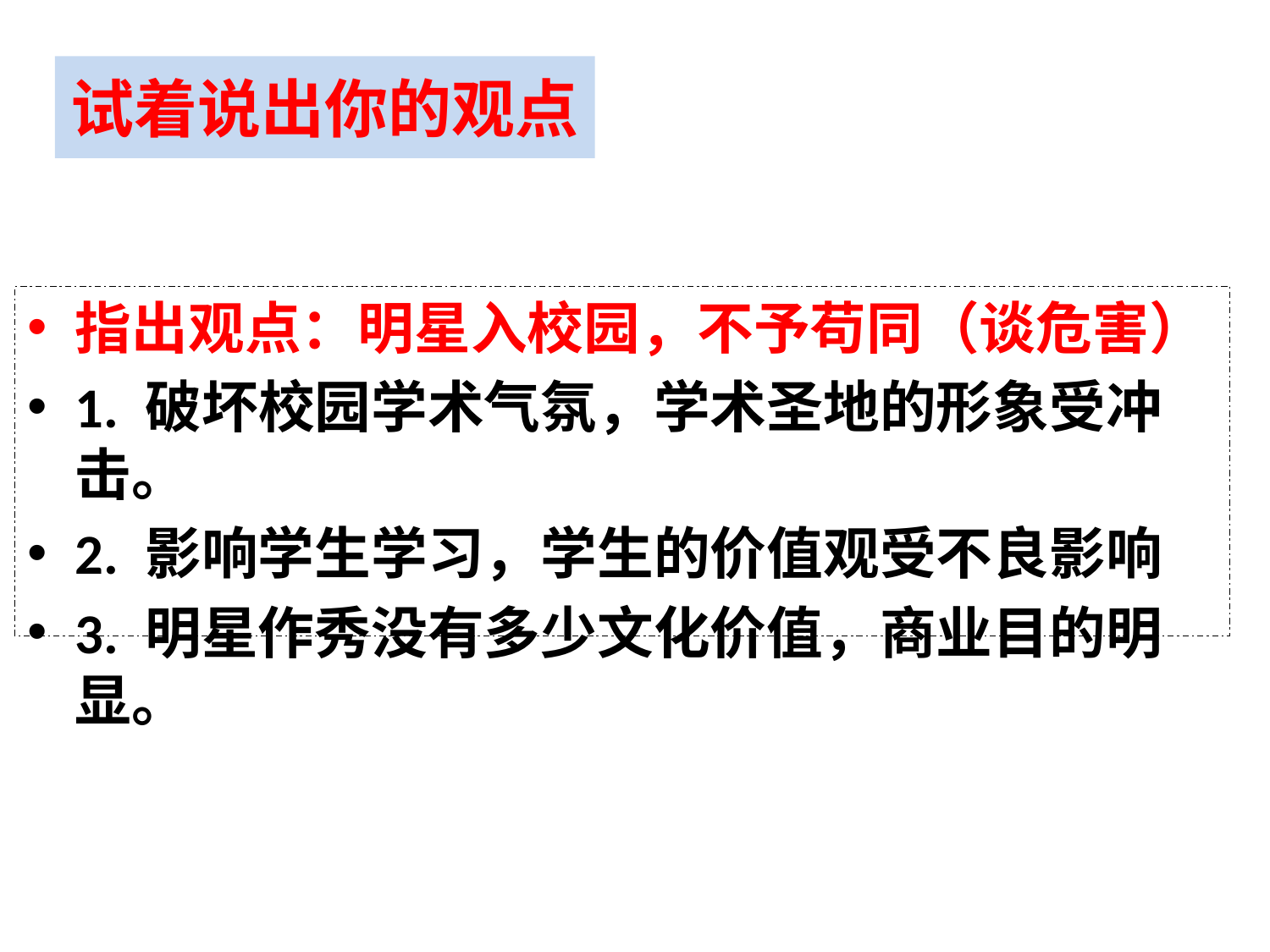

试着说出你的观点
指出观点：明星入校园，不予苟同（谈危害）
1. 破坏校园学术气氛，学术圣地的形象受冲击。
2. 影响学生学习，学生的价值观受不良影响
3. 明星作秀没有多少文化价值，商业目的明显。